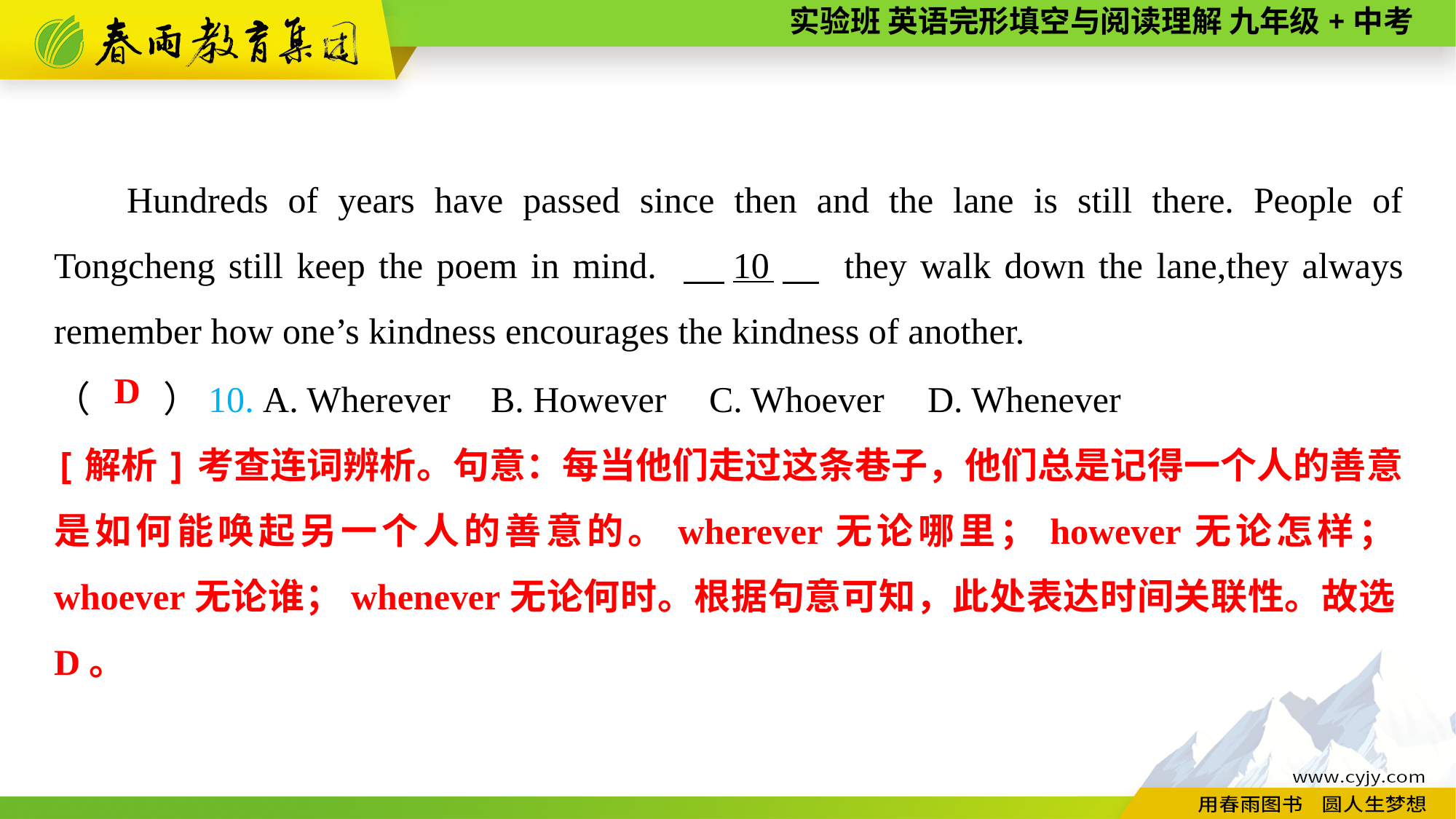

Hundreds of years have passed since then and the lane is still there. People of Tongcheng still keep the poem in mind. 　10　 they walk down the lane,they always remember how one’s kindness encourages the kindness of another.
（　　）10. A. Wherever	B. However	C. Whoever	D. Whenever
D
[解析]考查连词辨析。句意：每当他们走过这条巷子，他们总是记得一个人的善意是如何能唤起另一个人的善意的。wherever无论哪里；however无论怎样；whoever无论谁；whenever无论何时。根据句意可知，此处表达时间关联性。故选D。